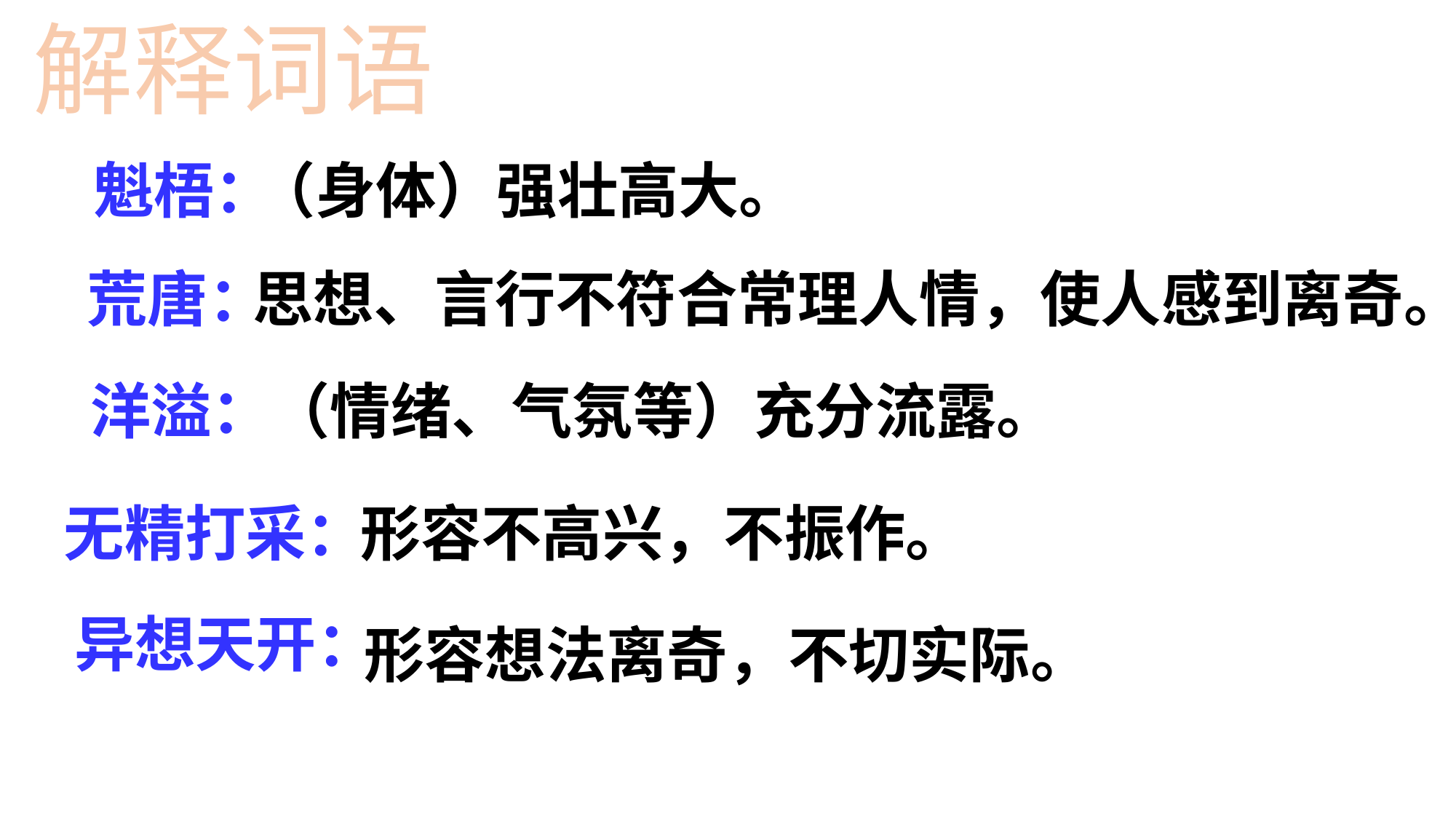

解释词语
 魁梧：
（身体）强壮高大。
 荒唐：
思想、言行不符合常理人情，使人感到离奇。
 洋溢：
（情绪、气氛等）充分流露。
无精打采：
形容不高兴，不振作。
 异想天开：
形容想法离奇，不切实际。